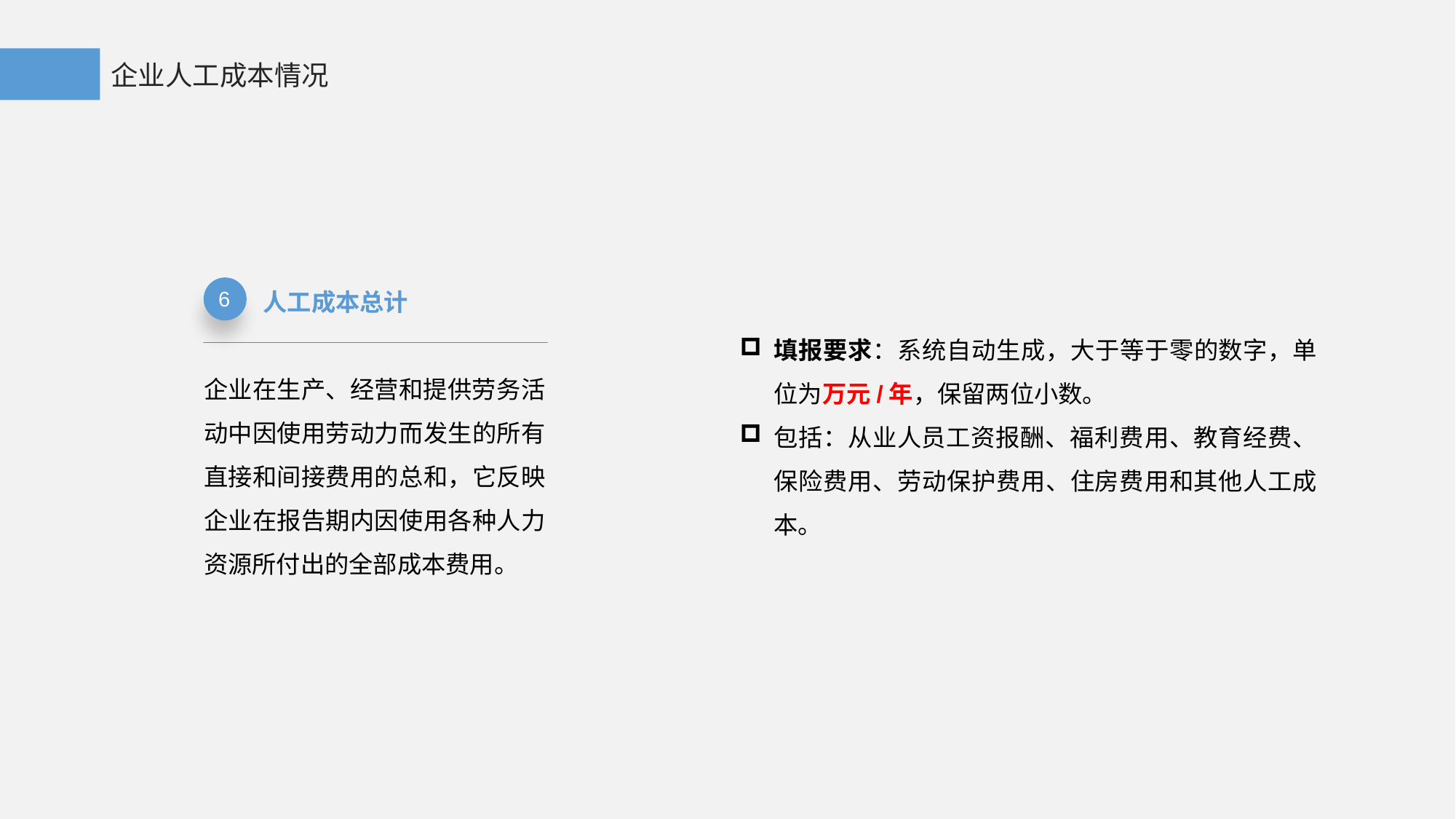

企业人工成本情况

人工成本总计
6
填报要求：系统自动生成，大于等于零的数字，单位为万元/年，保留两位小数。
包括：从业人员工资报酬、福利费用、教育经费、保险费用、劳动保护费用、住房费用和其他人工成本。
企业在生产、经营和提供劳务活动中因使用劳动力而发生的所有直接和间接费用的总和，它反映企业在报告期内因使用各种人力资源所付出的全部成本费用。

25